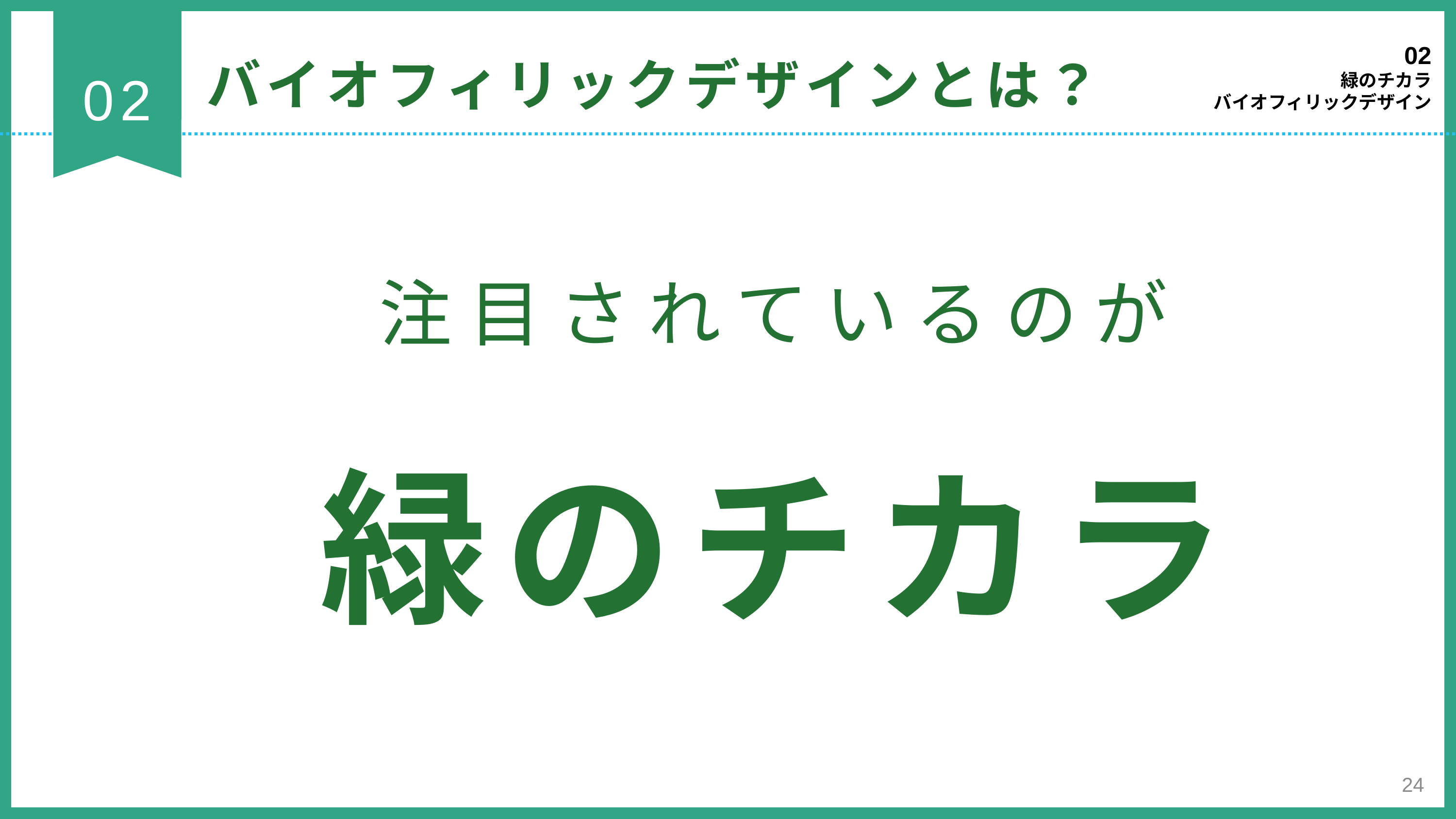

02
緑のチカラ
バイオフィリックデザイン
バイオフィリックデザインとは？
02

注目されているのが

緑のチカラ
24